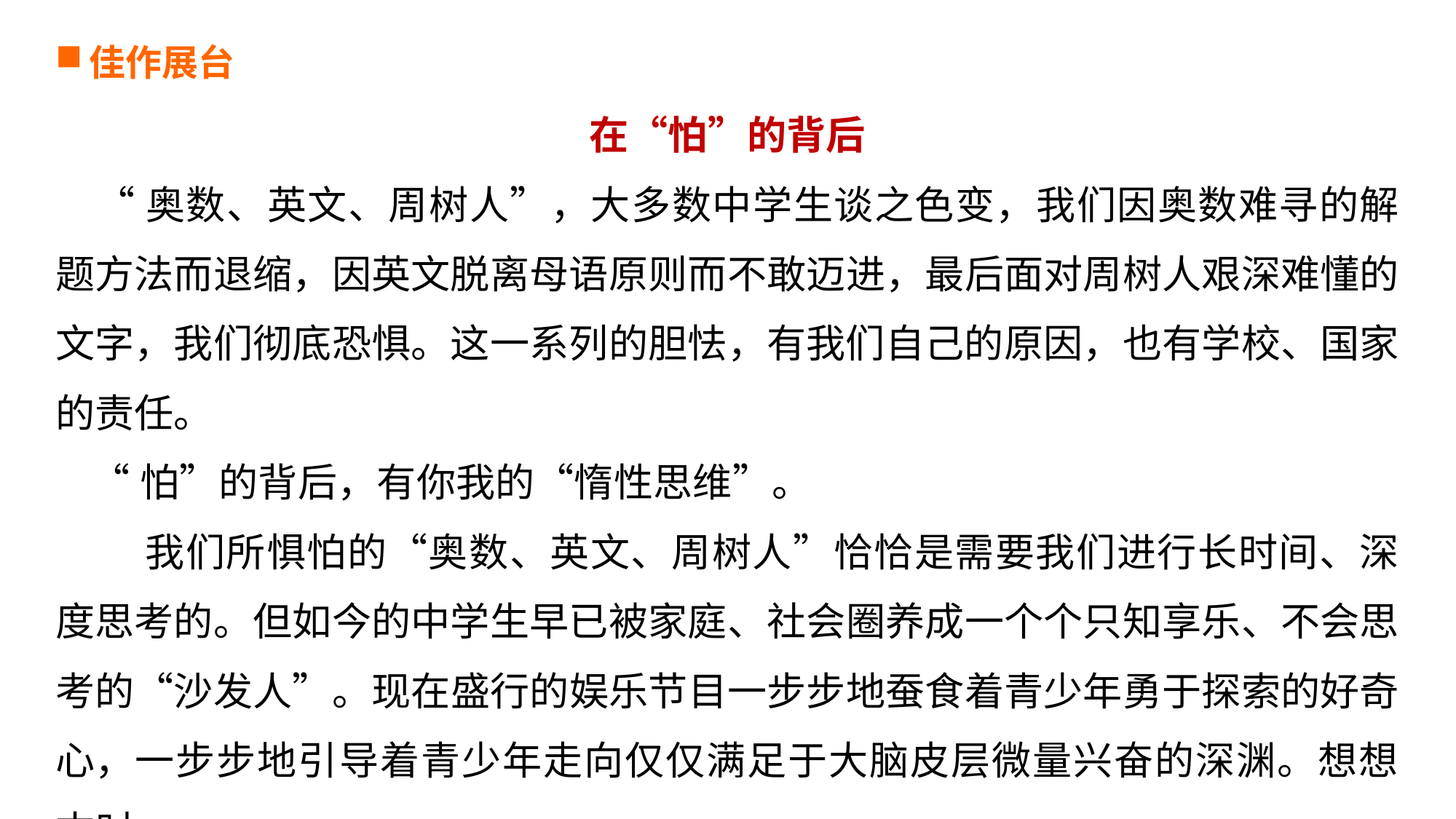

佳作展台
在“怕”的背后
    “奥数、英文、周树人”，大多数中学生谈之色变，我们因奥数难寻的解题方法而退缩，因英文脱离母语原则而不敢迈进，最后面对周树人艰深难懂的文字，我们彻底恐惧。这一系列的胆怯，有我们自己的原因，也有学校、国家的责任。
    “怕”的背后，有你我的“惰性思维”。
        我们所惧怕的“奥数、英文、周树人”恰恰是需要我们进行长时间、深度思考的。但如今的中学生早已被家庭、社会圈养成一个个只知享乐、不会思考的“沙发人”。现在盛行的娱乐节目一步步地蚕食着青少年勇于探索的好奇心，一步步地引导着青少年走向仅仅满足于大脑皮层微量兴奋的深渊。想想古时